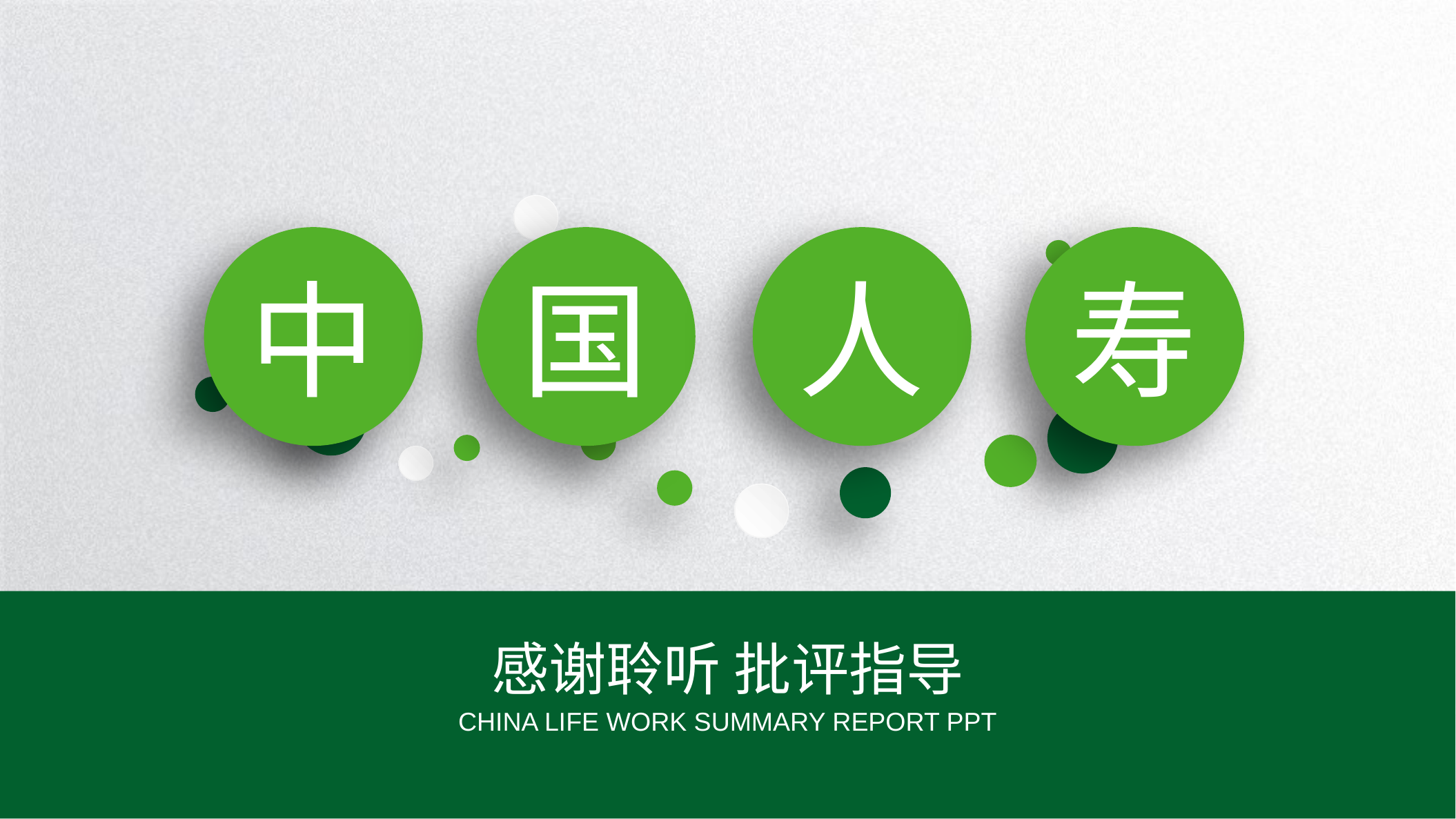

中

国

人

寿

感谢聆听 批评指导
CHINA LIFE WORK SUMMARY REPORT PPT